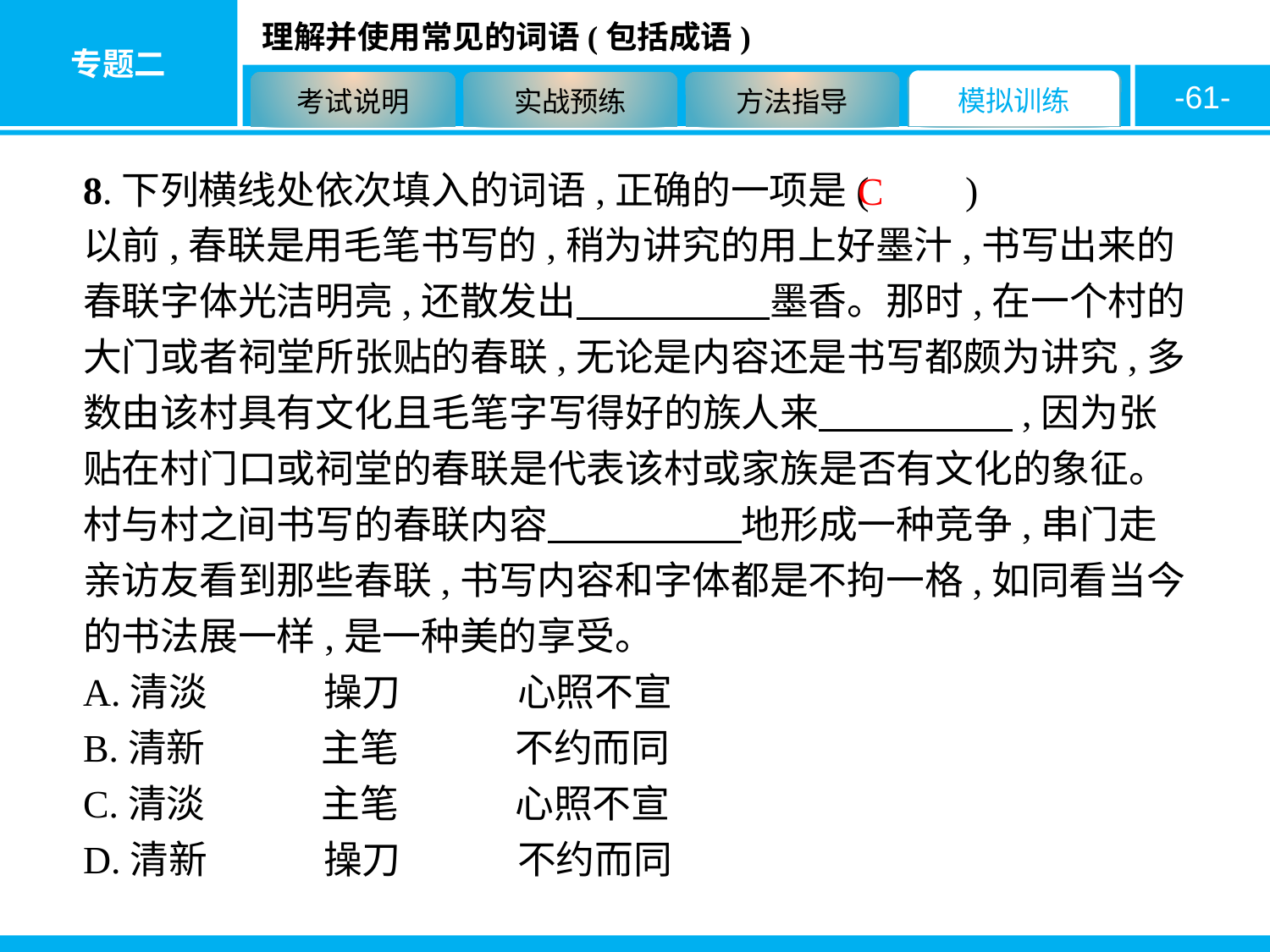

-61-
8.下列横线处依次填入的词语,正确的一项是(　　)
以前,春联是用毛笔书写的,稍为讲究的用上好墨汁,书写出来的春联字体光洁明亮,还散发出　　　　　墨香。那时,在一个村的大门或者祠堂所张贴的春联,无论是内容还是书写都颇为讲究,多数由该村具有文化且毛笔字写得好的族人来　　　　　,因为张贴在村门口或祠堂的春联是代表该村或家族是否有文化的象征。村与村之间书写的春联内容　　　　　地形成一种竞争,串门走亲访友看到那些春联,书写内容和字体都是不拘一格,如同看当今的书法展一样,是一种美的享受。
A.清淡　　　操刀　　　心照不宣
B.清新　　　主笔　　　不约而同
C.清淡　　　主笔　　　心照不宣
D.清新　　　操刀　　　不约而同
C